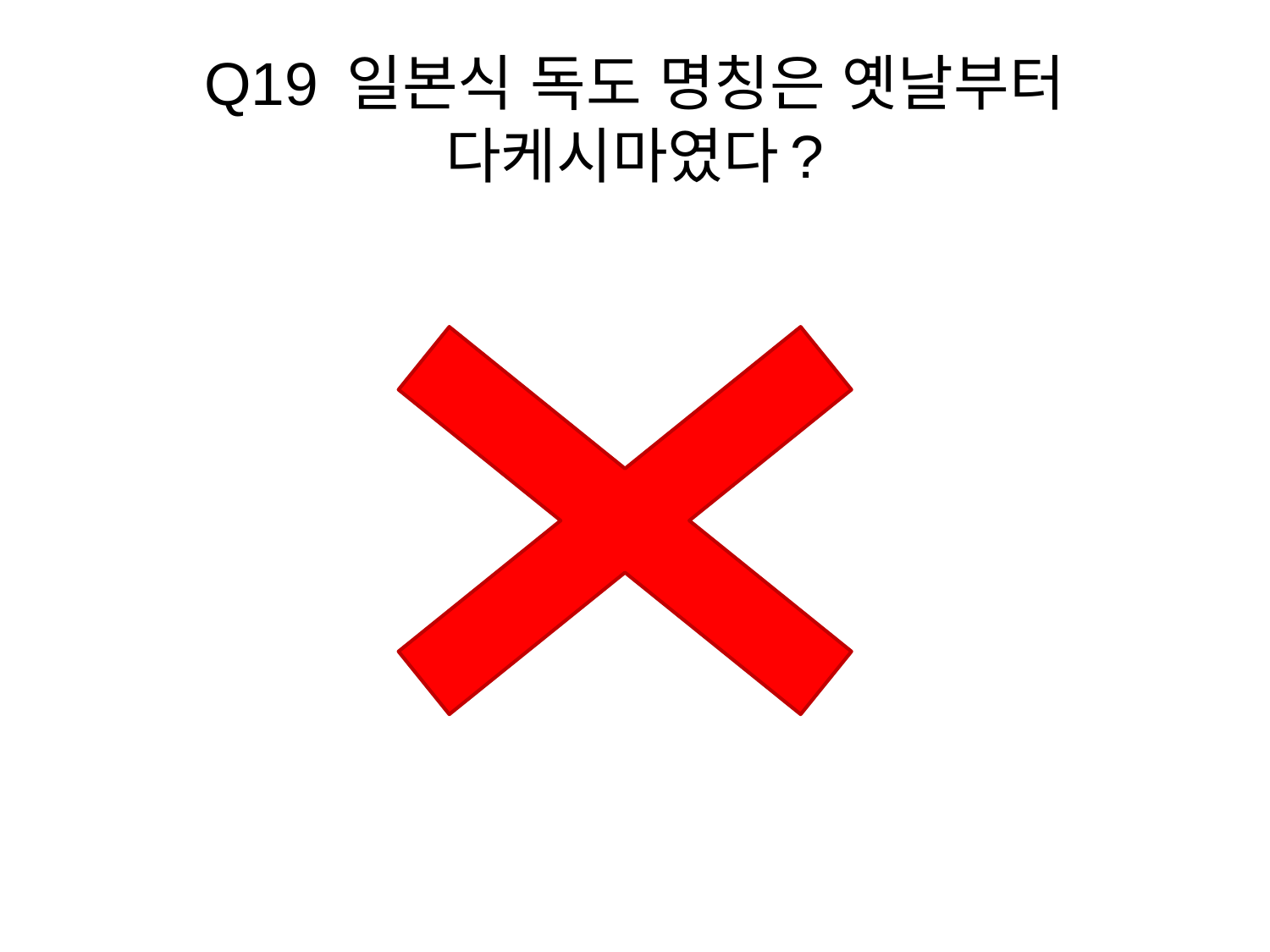

# Q19 일본식 독도 명칭은 옛날부터 다케시마였다?